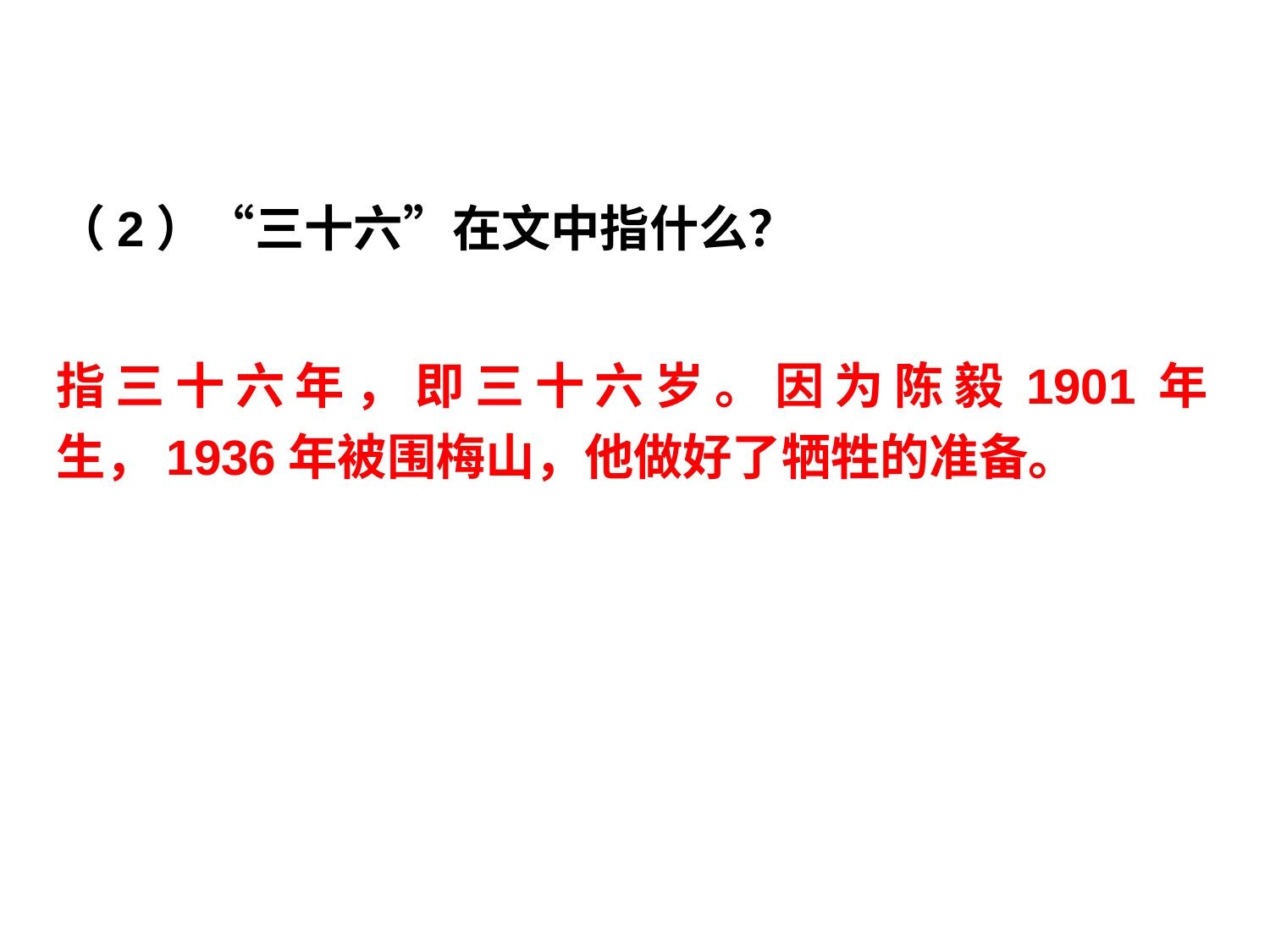

（2）“三十六”在文中指什么？
指三十六年，即三十六岁。因为陈毅1901年生，1936年被围梅山，他做好了牺牲的准备。